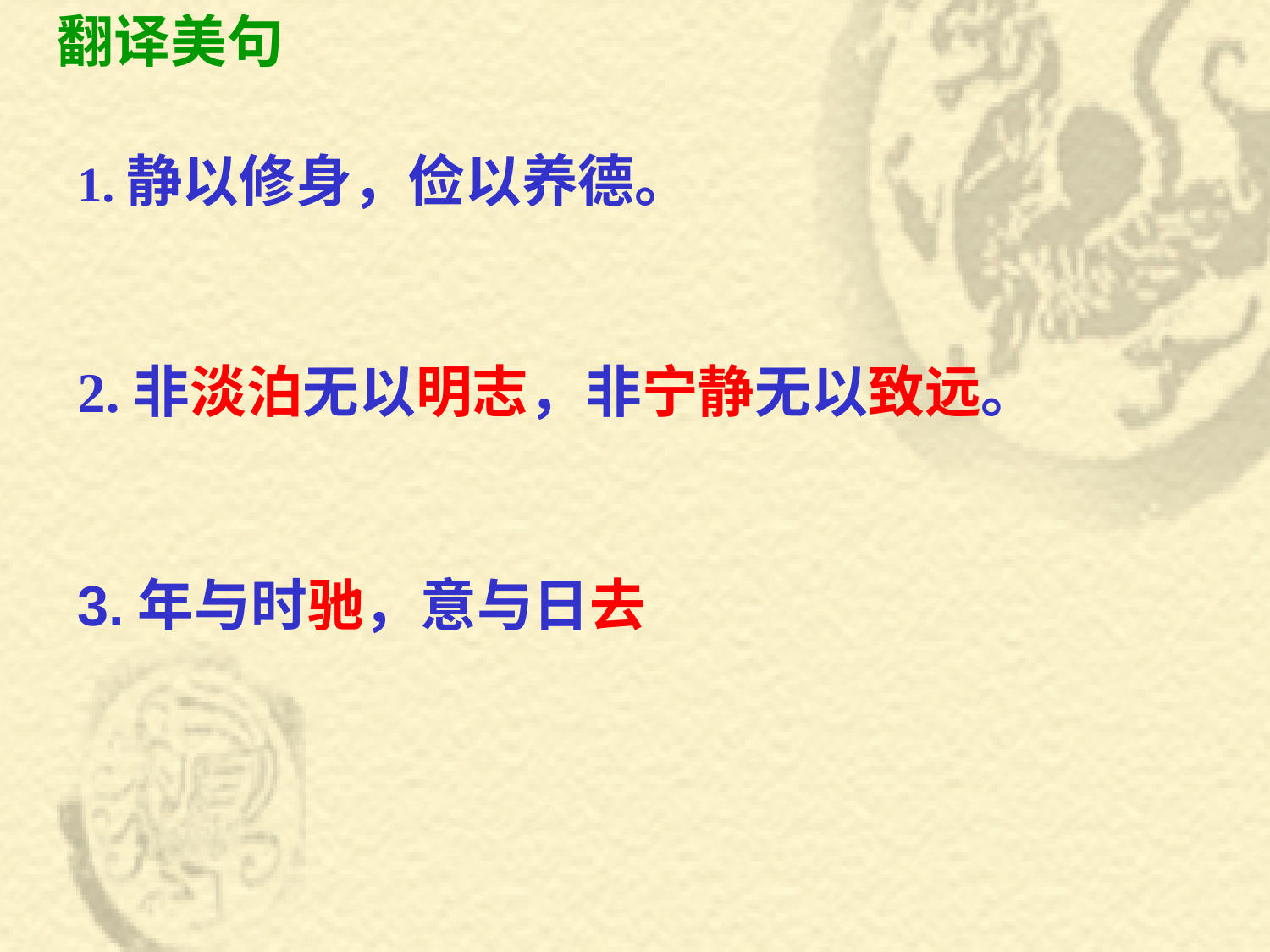

翻译美句
1.静以修身，俭以养德。
2.非淡泊无以明志，非宁静无以致远。

3.年与时驰，意与日去